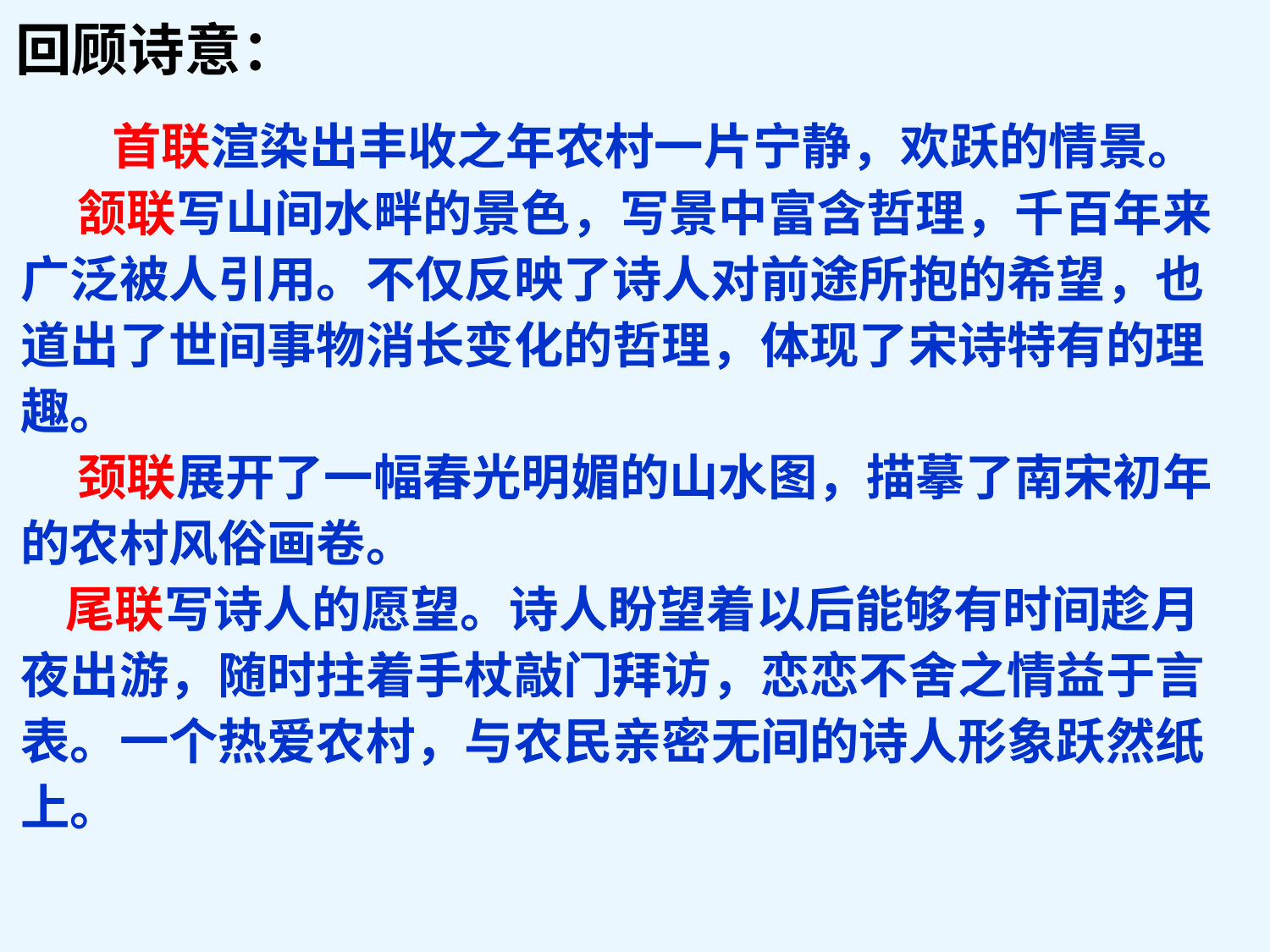

回顾诗意：
      首联渲染出丰收之年农村一片宁静，欢跃的情景。
    颔联写山间水畔的景色，写景中富含哲理，千百年来广泛被人引用。不仅反映了诗人对前途所抱的希望，也道出了世间事物消长变化的哲理，体现了宋诗特有的理趣。
    颈联展开了一幅春光明媚的山水图，描摹了南宋初年的农村风俗画卷。
    尾联写诗人的愿望。诗人盼望着以后能够有时间趁月夜出游，随时拄着手杖敲门拜访，恋恋不舍之情益于言表。一个热爱农村，与农民亲密无间的诗人形象跃然纸上。